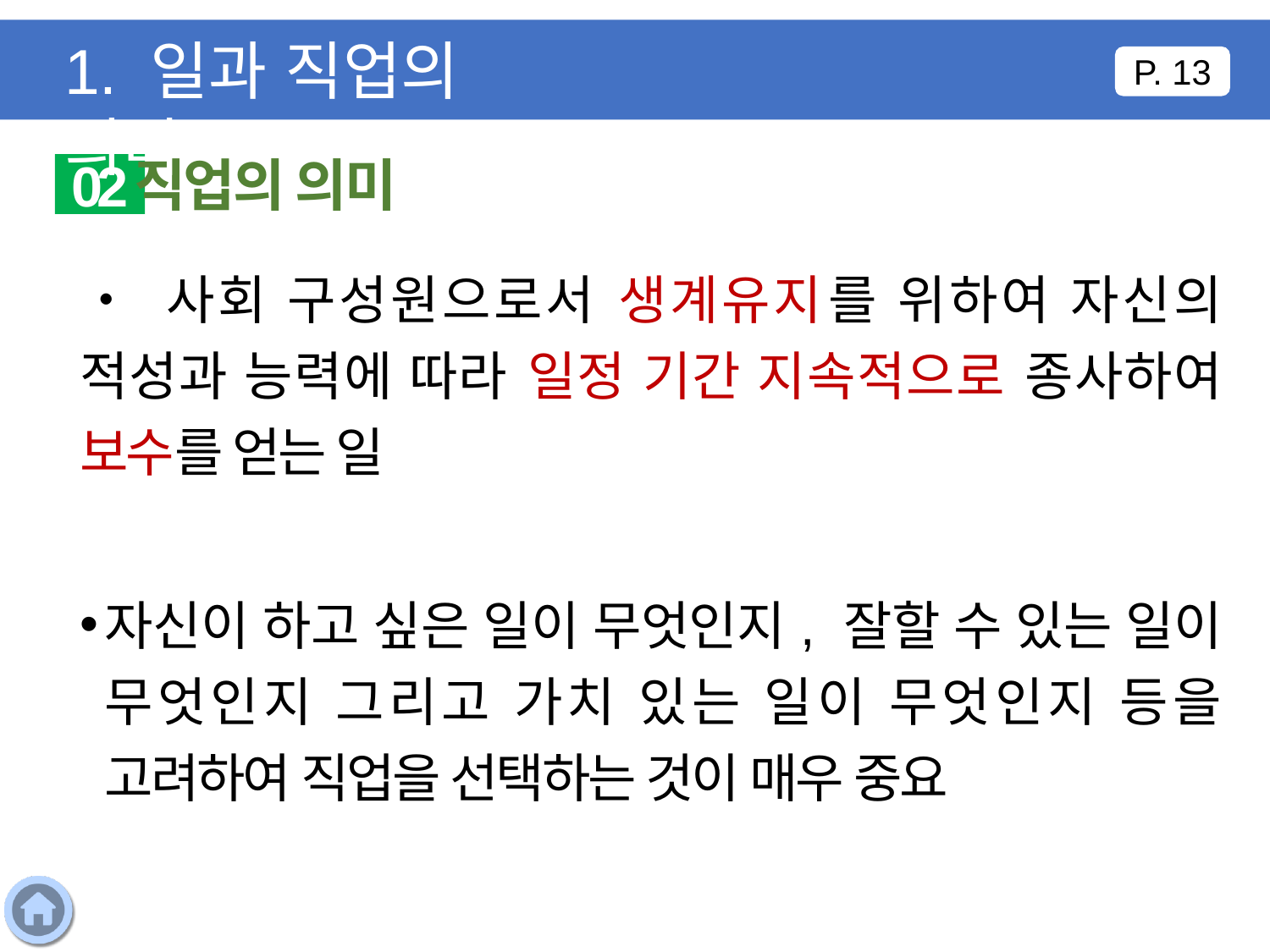

1. 일과 직업의 의미
P. 13
직업의 의미
02
• 사회 구성원으로서 생계유지를 위하여 자신의 적성과 능력에 따라 일정 기간 지속적으로 종사하여 보수를 얻는 일

자신이 하고 싶은 일이 무엇인지, 잘할 수 있는 일이 무엇인지 그리고 가치 있는 일이 무엇인지 등을 고려하여 직업을 선택하는 것이 매우 중요